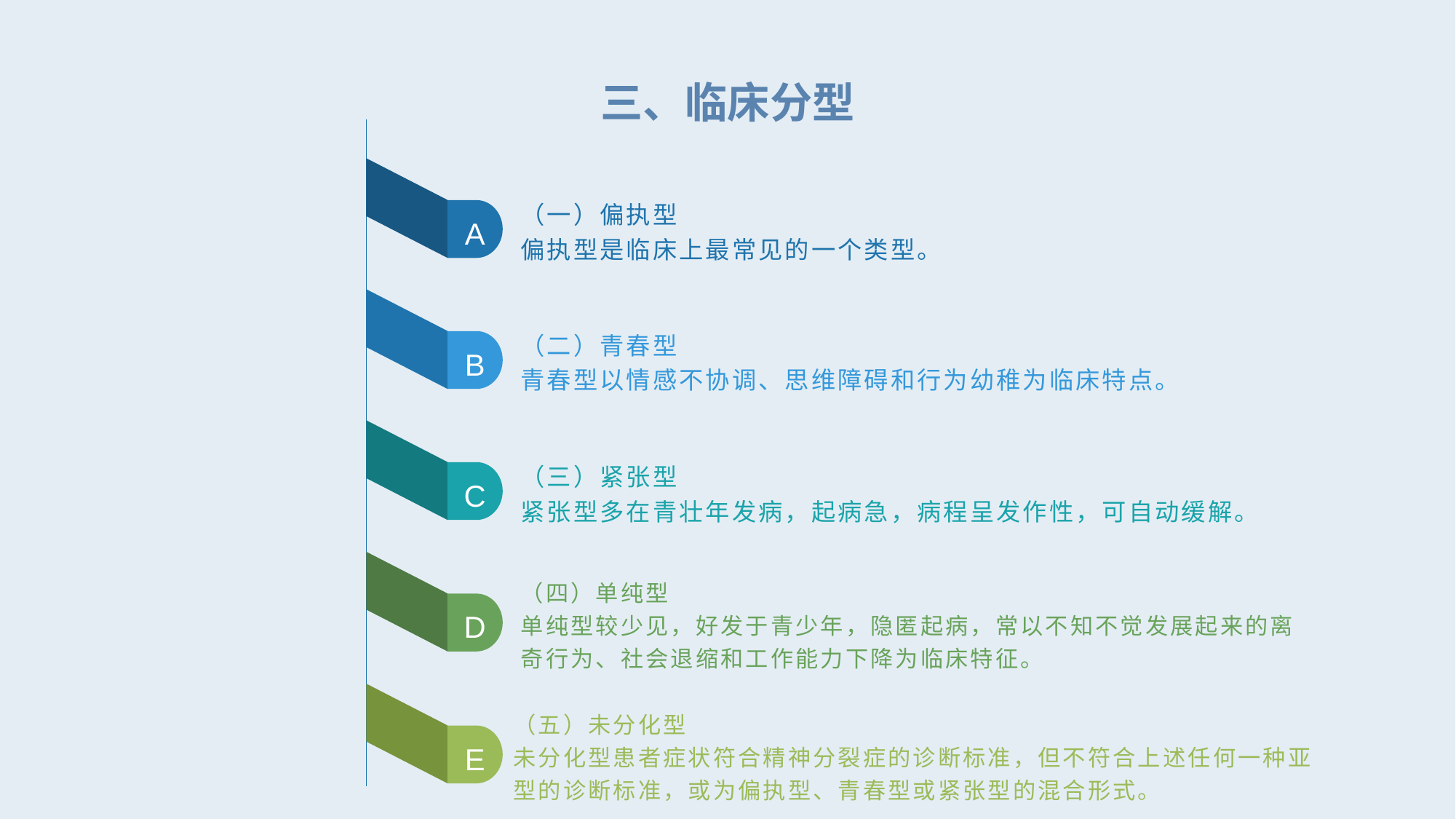

三、临床分型

（一）偏执型
偏执型是临床上最常见的一个类型。
A

（二）青春型
青春型以情感不协调、思维障碍和行为幼稚为临床特点。
B

（三）紧张型
紧张型多在青壮年发病，起病急，病程呈发作性，可自动缓解。
C

（四）单纯型
单纯型较少见，好发于青少年，隐匿起病，常以不知不觉发展起来的离奇行为、社会退缩和工作能力下降为临床特征。
D

（五）未分化型
未分化型患者症状符合精神分裂症的诊断标准，但不符合上述任何一种亚型的诊断标准，或为偏执型、青春型或紧张型的混合形式。
E